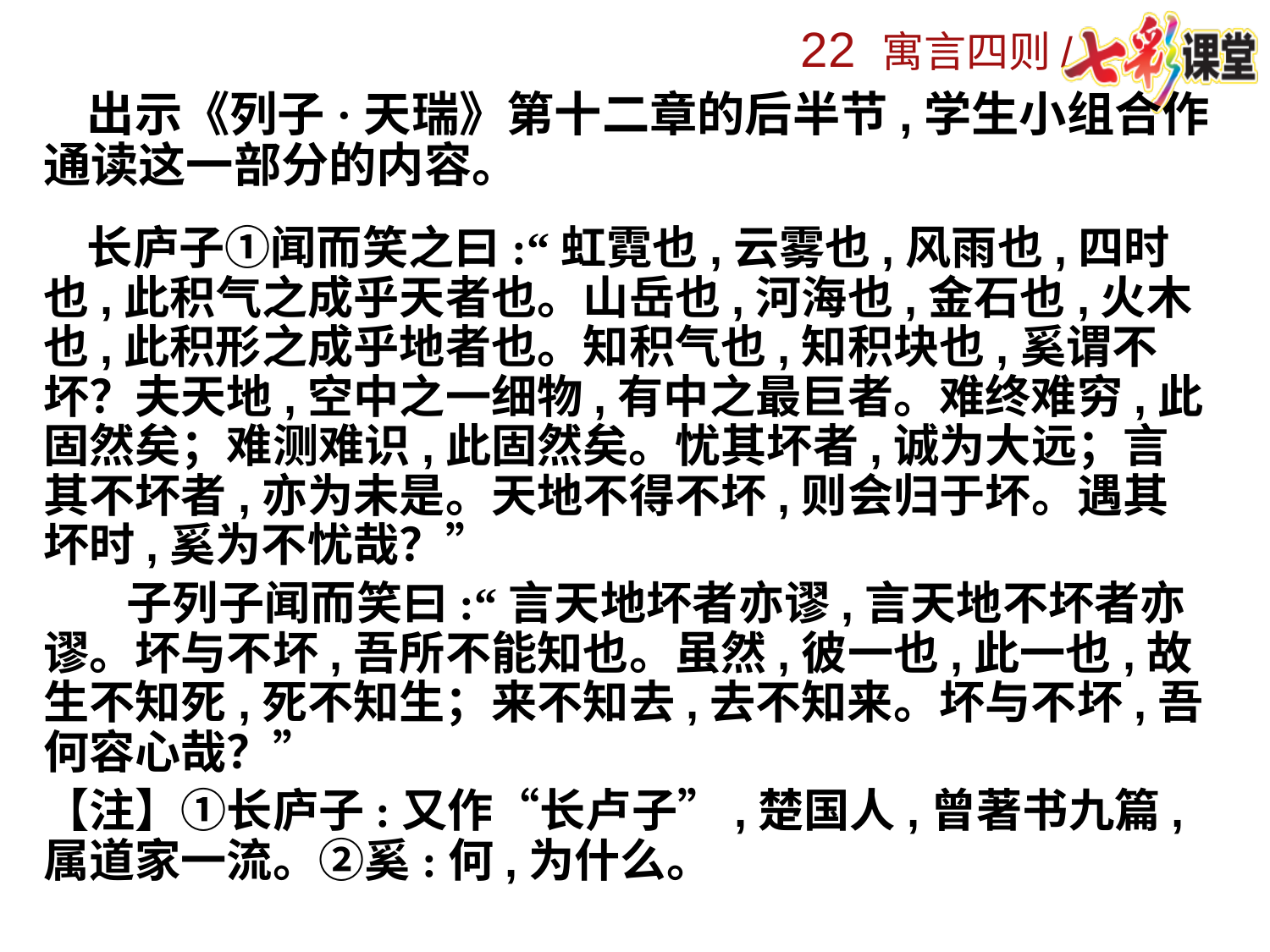

出示《列子·天瑞》第十二章的后半节,学生小组合作通读这一部分的内容。
   长庐子①闻而笑之曰:“虹霓也,云雾也,风雨也,四时也,此积气之成乎天者也。山岳也,河海也,金石也,火木也,此积形之成乎地者也。知积气也,知积块也,奚谓不坏？夫天地,空中之一细物,有中之最巨者。难终难穷,此固然矣；难测难识,此固然矣。忧其坏者,诚为大远；言其不坏者,亦为未是。天地不得不坏,则会归于坏。遇其坏时,奚为不忧哉？”
       子列子闻而笑曰:“言天地坏者亦谬,言天地不坏者亦谬。坏与不坏,吾所不能知也。虽然,彼一也,此一也,故生不知死,死不知生；来不知去,去不知来。坏与不坏,吾何容心哉？”
【注】①长庐子:又作“长卢子”,楚国人,曾著书九篇,属道家一流。②奚:何,为什么。